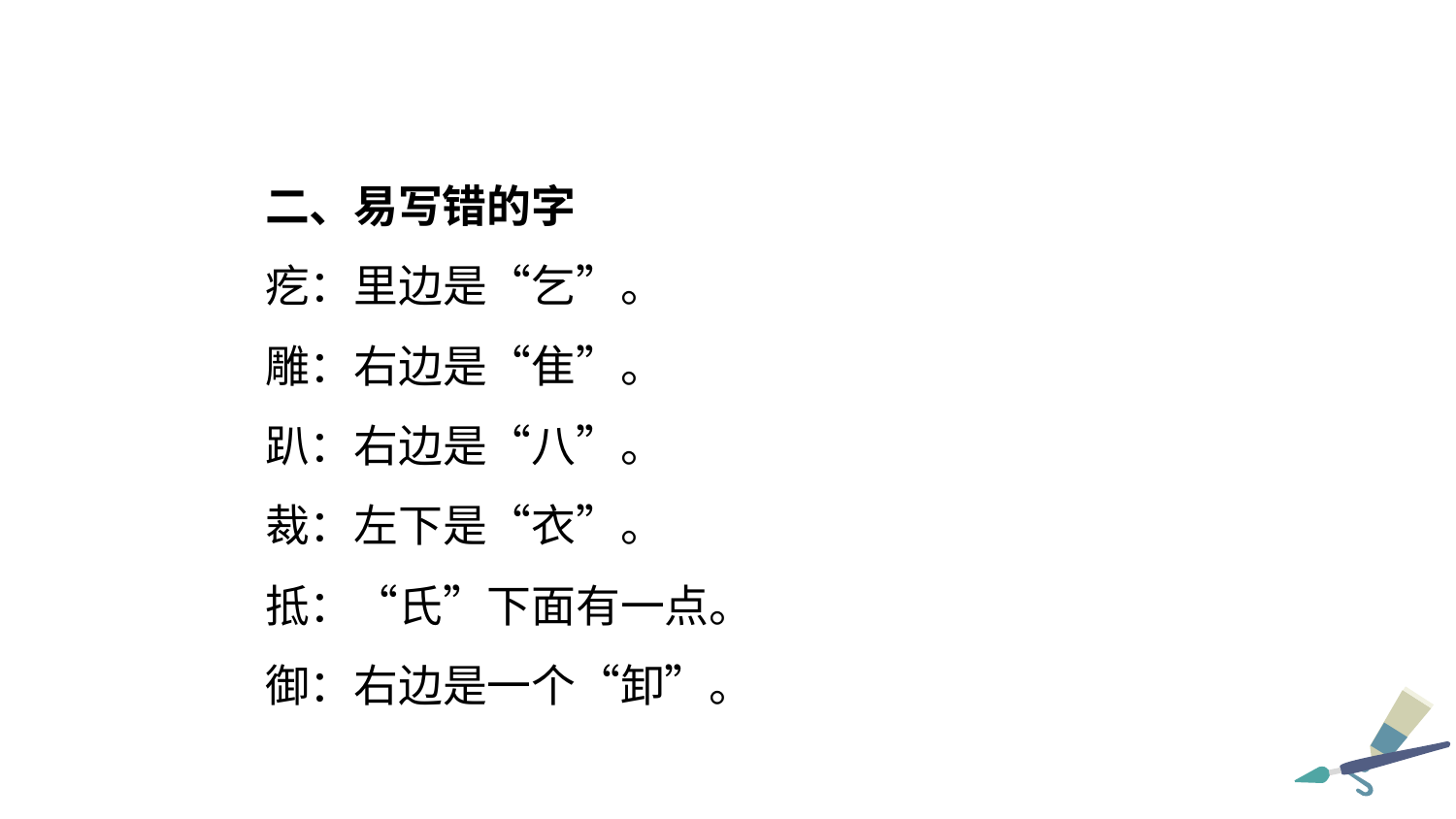

二、易写错的字
疙：里边是“乞”。
雕：右边是“隹”。
趴：右边是“八”。
裁：左下是“衣”。
抵：“氏”下面有一点。
御：右边是一个“卸”。